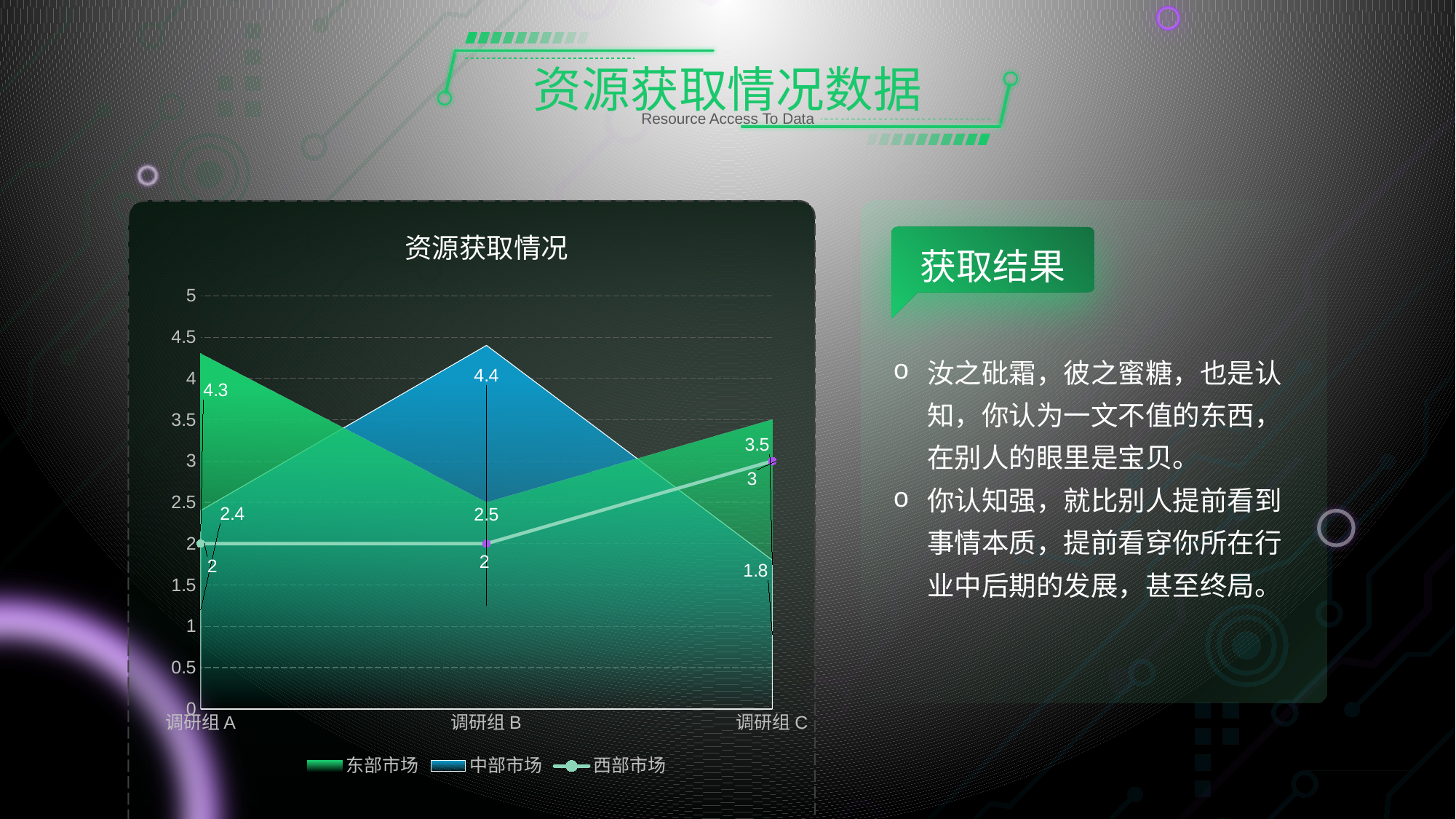

# 资源获取情况数据
Resource Access To Data

### Chart: 资源获取情况

| Category | 东部市场 | 中部市场 | 西部市场 |
|---|---|---|---|
| 调研组A | 4.3 | 2.4 | 2.0 |
| 调研组B | 2.5 | 4.4 | 2.0 |
| 调研组C | 3.5 | 1.8 | 3.0 |

获取结果
汝之砒霜，彼之蜜糖，也是认知，你认为一文不值的东西，在别人的眼里是宝贝。
你认知强，就比别人提前看到事情本质，提前看穿你所在行业中后期的发展，甚至终局。